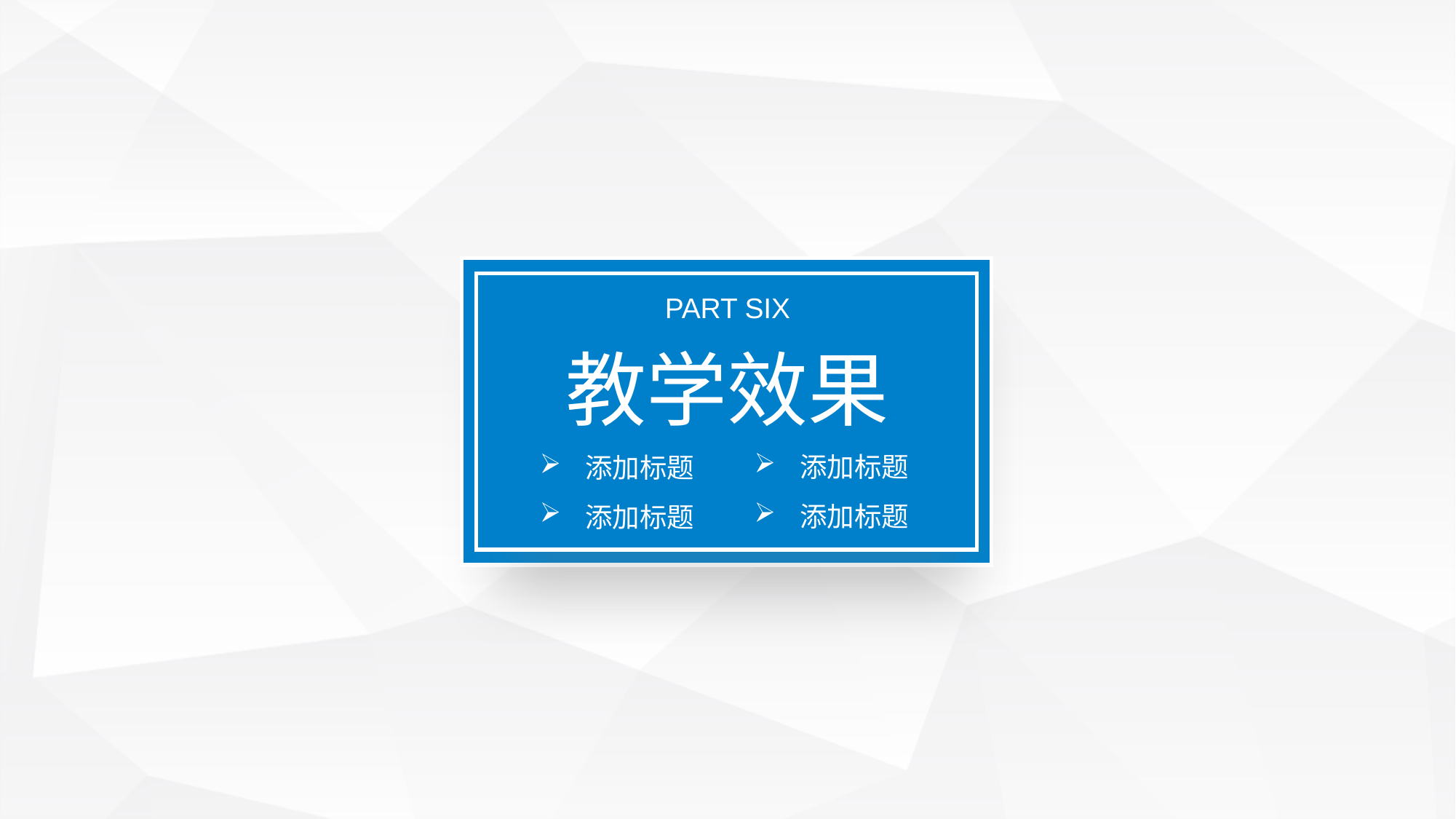

PART SIX
教学效果
添加标题
添加标题
添加标题
添加标题